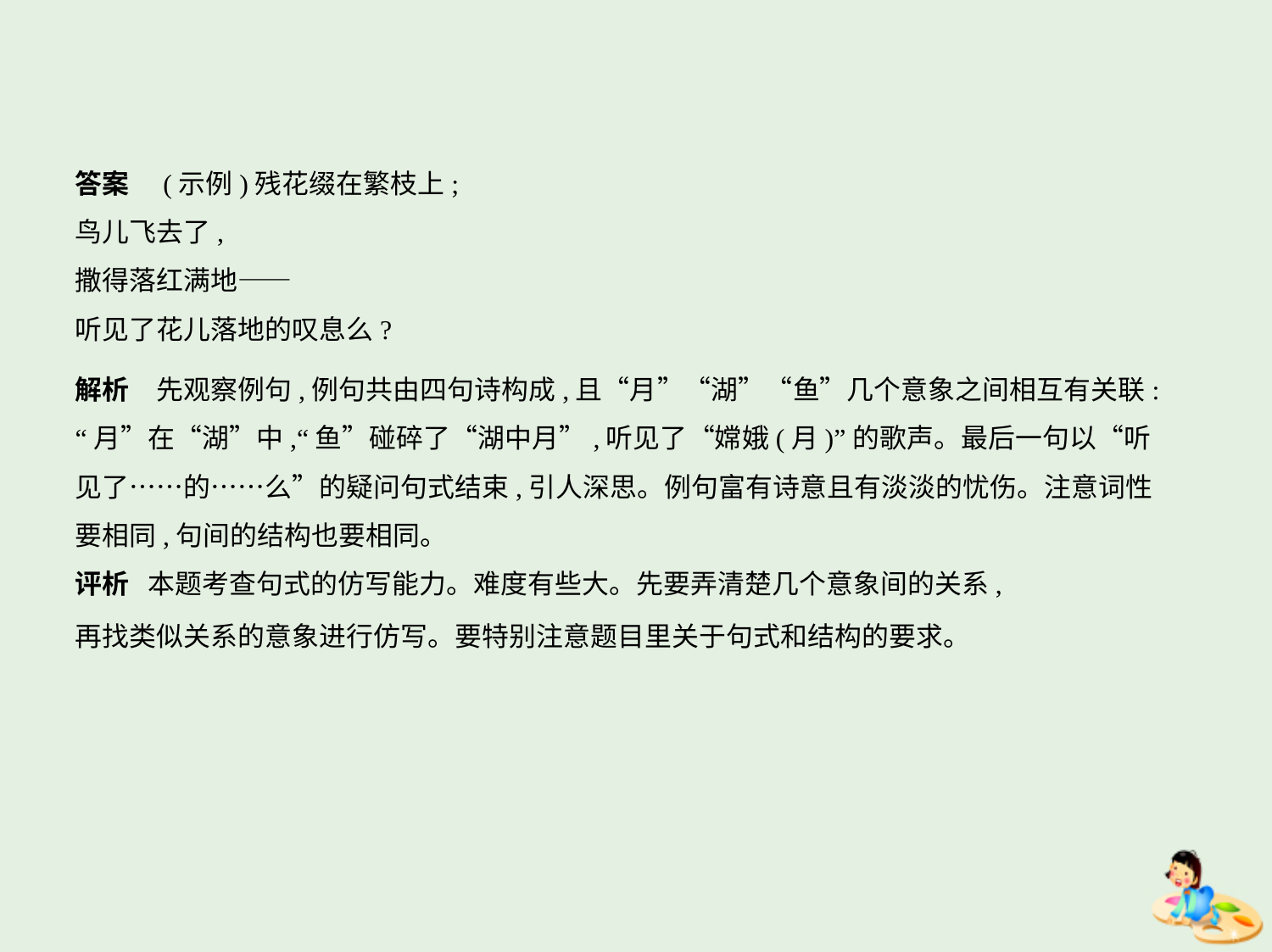

答案　(示例)残花缀在繁枝上;
鸟儿飞去了,
撒得落红满地——
听见了花儿落地的叹息么?
解析　先观察例句,例句共由四句诗构成,且“月”“湖”“鱼”几个意象之间相互有关联:
“月”在“湖”中,“鱼”碰碎了“湖中月”,听见了“嫦娥(月)”的歌声。最后一句以“听
见了……的……么”的疑问句式结束,引人深思。例句富有诗意且有淡淡的忧伤。注意词性
要相同,句间的结构也要相同。
评析   本题考查句式的仿写能力。难度有些大。先要弄清楚几个意象间的关系,
再找类似关系的意象进行仿写。要特别注意题目里关于句式和结构的要求。